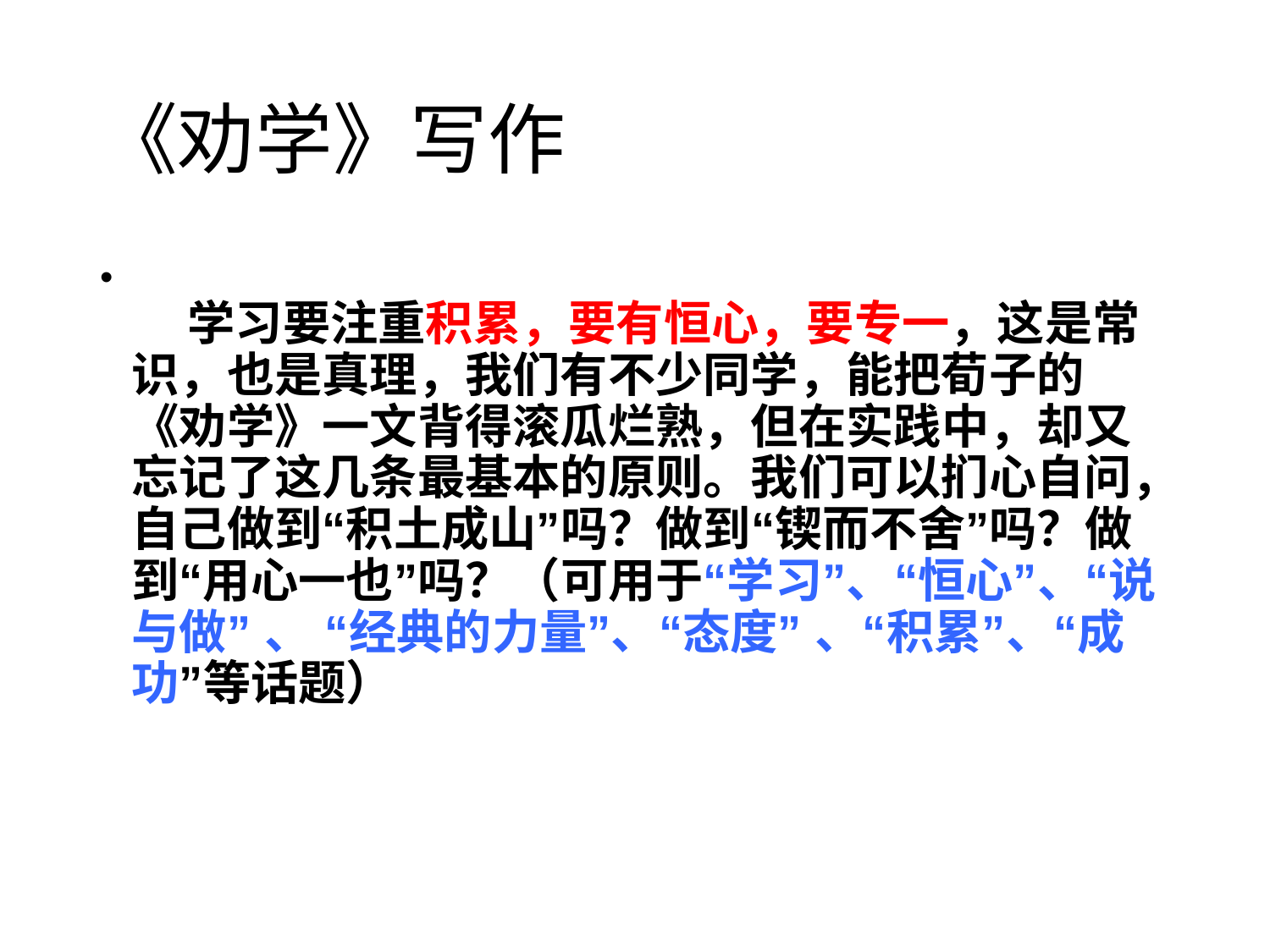

# 《劝学》写作
    学习要注重积累，要有恒心，要专一，这是常识，也是真理，我们有不少同学，能把荀子的《劝学》一文背得滚瓜烂熟，但在实践中，却又忘记了这几条最基本的原则。我们可以扪心自问，自己做到“积土成山”吗？做到“锲而不舍”吗？做到“用心一也”吗？（可用于“学习”、“恒心”、“说与做” 、 “经典的力量”、“态度” 、“积累”、“成功”等话题）